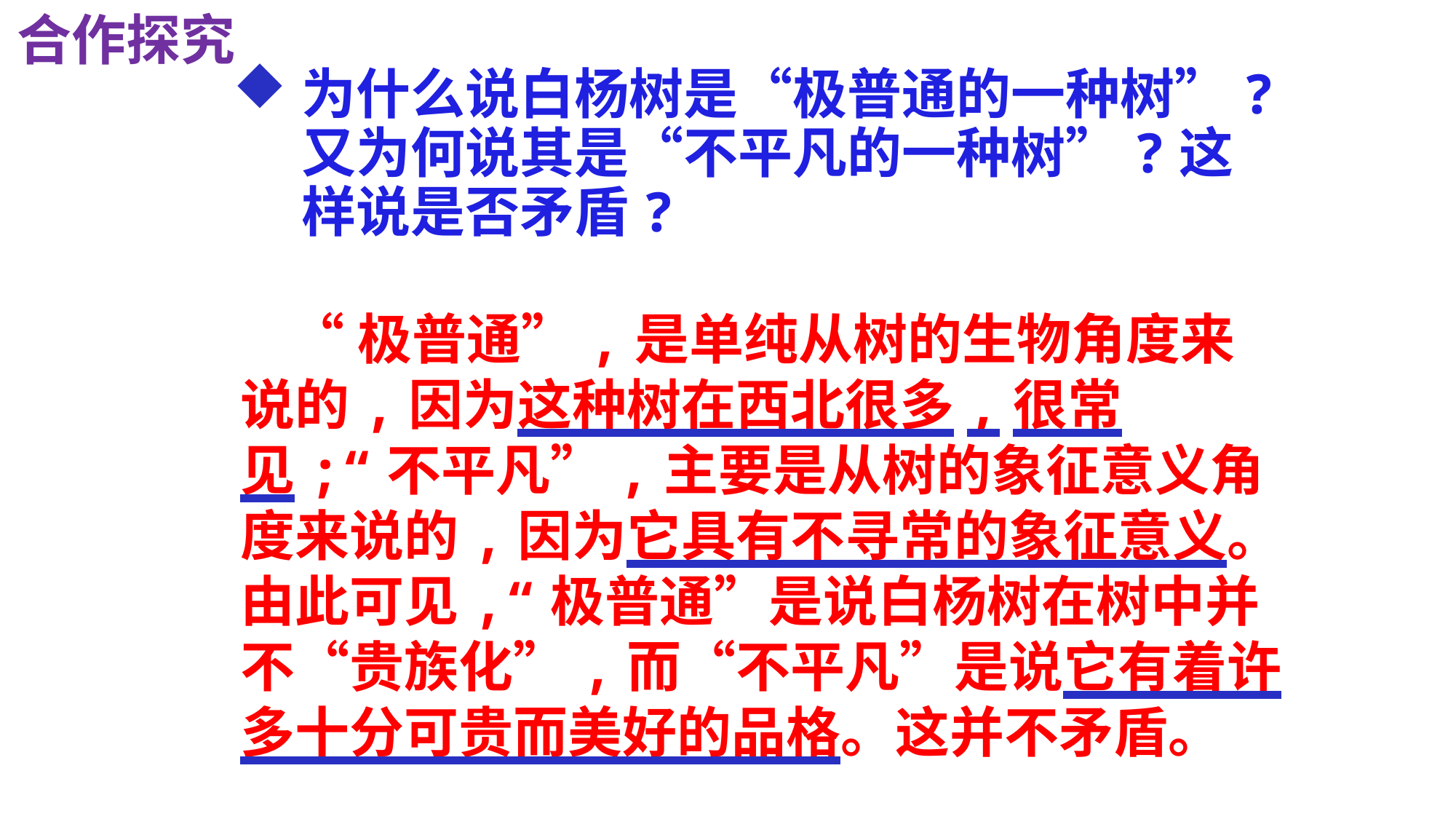

合作探究
# 为什么说白杨树是“极普通的一种树”?又为何说其是“不平凡的一种树”?这样说是否矛盾?
    “极普通”,是单纯从树的生物角度来说的,因为这种树在西北很多,很常见;“不平凡”,主要是从树的象征意义角度来说的,因为它具有不寻常的象征意义。由此可见,“极普通”是说白杨树在树中并不“贵族化”,而“不平凡”是说它有着许多十分可贵而美好的品格。这并不矛盾。